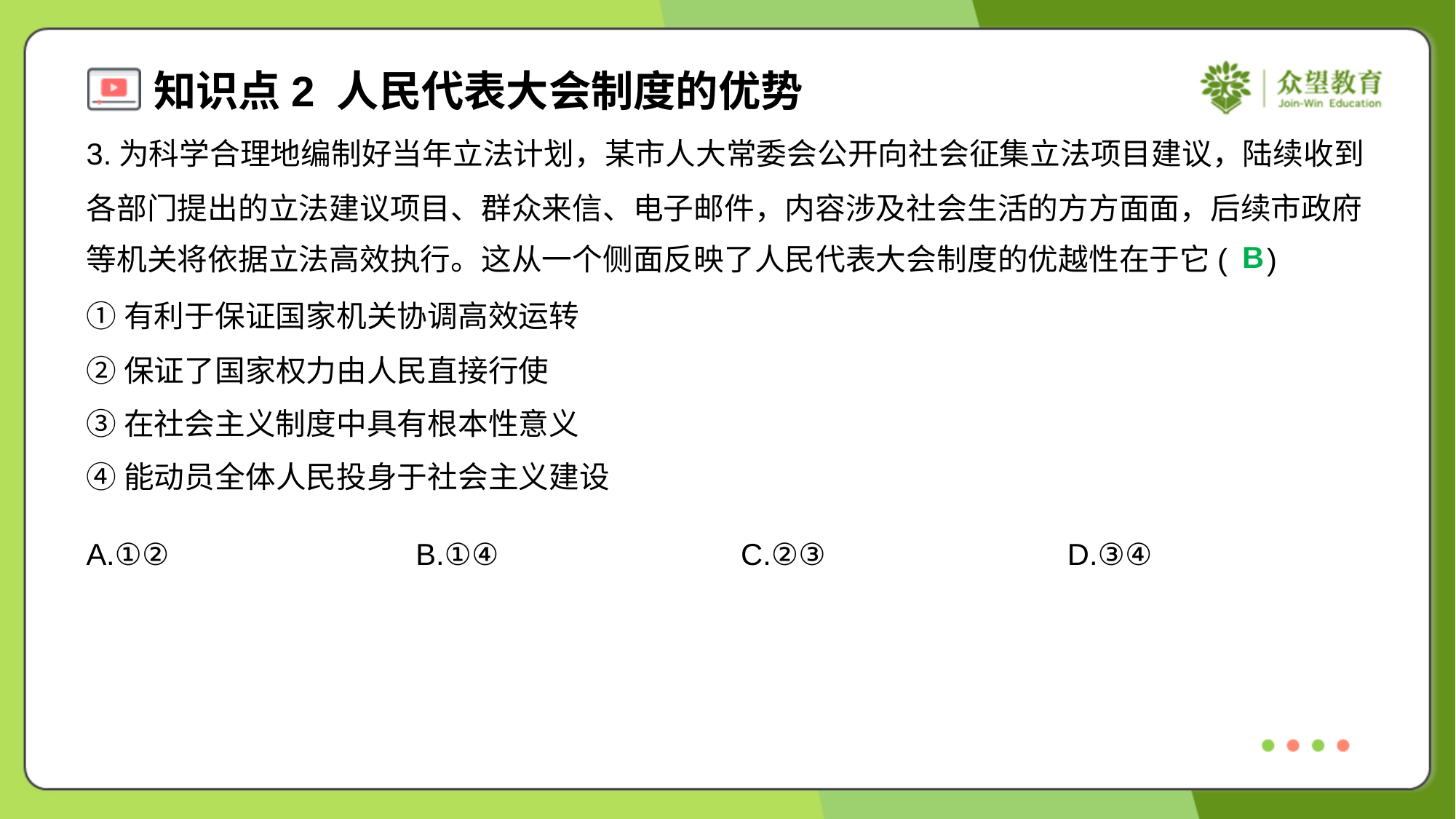

3.为科学合理地编制好当年立法计划，某市人大常委会公开向社会征集立法项目建议，陆续收到
各部门提出的立法建议项目、群众来信、电子邮件，内容涉及社会生活的方方面面，后续市政府
等机关将依据立法高效执行。这从一个侧面反映了人民代表大会制度的优越性在于它(     )
B
①有利于保证国家机关协调高效运转
②保证了国家权力由人民直接行使
③在社会主义制度中具有根本性意义
④能动员全体人民投身于社会主义建设
A.①②	B.①④	C.②③	D.③④